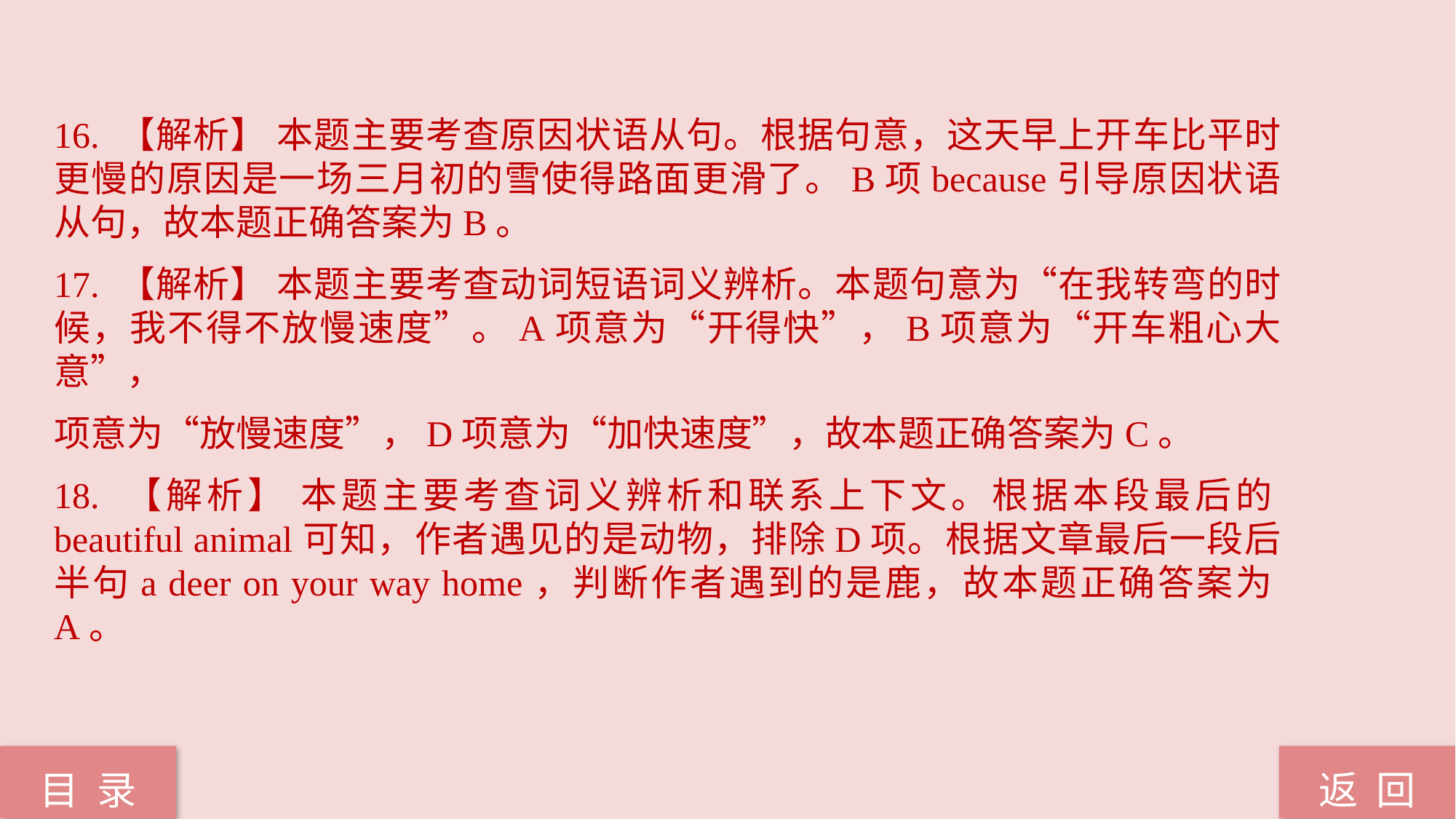

16. 【解析】 本题主要考查原因状语从句。根据句意，这天早上开车比平时更慢的原因是一场三月初的雪使得路面更滑了。B项because引导原因状语从句，故本题正确答案为B。
17. 【解析】 本题主要考查动词短语词义辨析。本题句意为“在我转弯的时候，我不得不放慢速度”。A项意为“开得快”，B项意为“开车粗心大意”，
项意为“放慢速度”，D项意为“加快速度”，故本题正确答案为C。
18. 【解析】 本题主要考查词义辨析和联系上下文。根据本段最后的beautiful animal可知，作者遇见的是动物，排除D项。根据文章最后一段后半句a deer on your way home，判断作者遇到的是鹿，故本题正确答案为A。
返  回